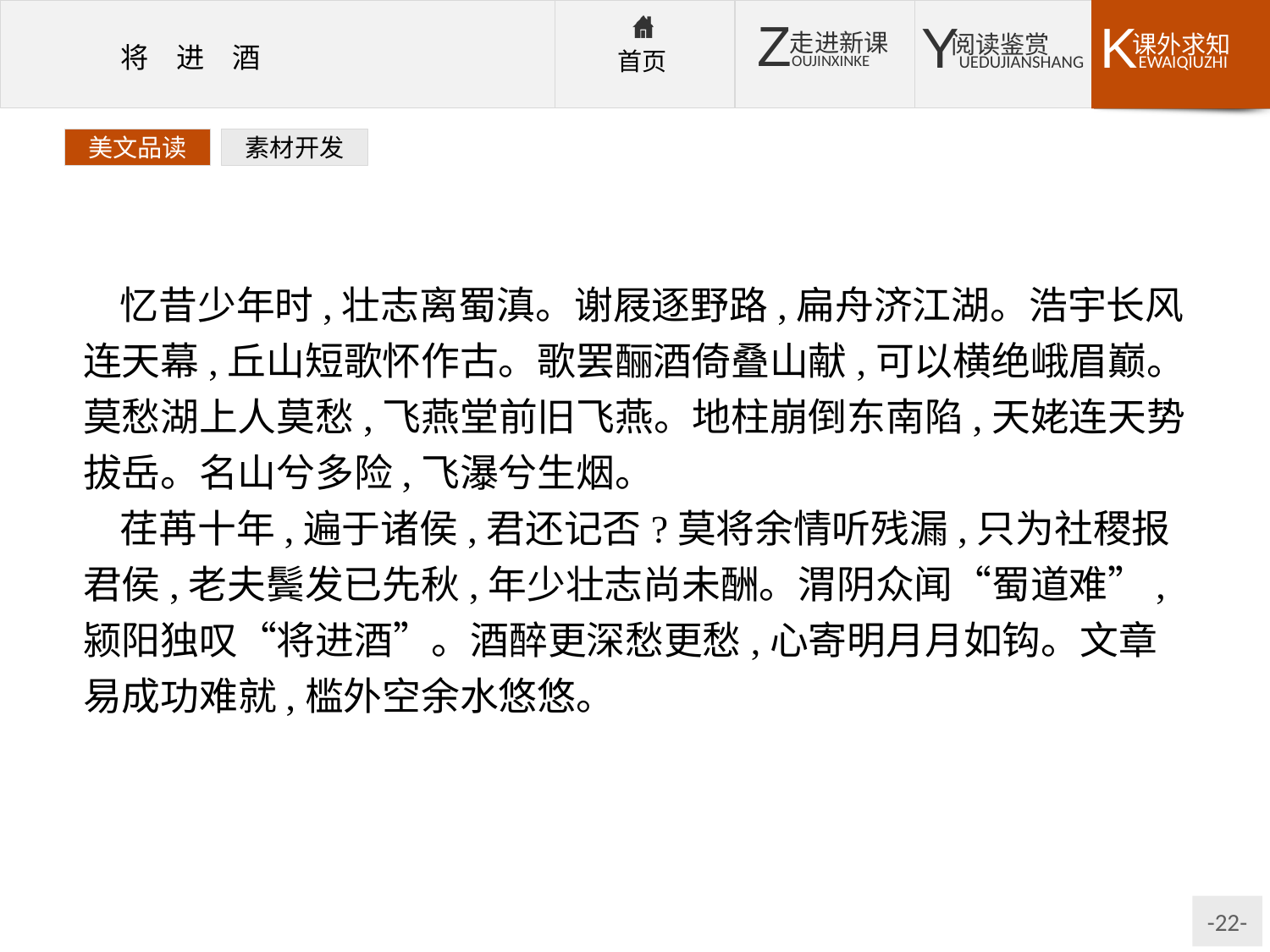

美文品读
素材开发
忆昔少年时,壮志离蜀滇。谢屐逐野路,扁舟济江湖。浩宇长风连天幕,丘山短歌怀作古。歌罢酾酒倚叠山献,可以横绝峨眉巅。莫愁湖上人莫愁,飞燕堂前旧飞燕。地柱崩倒东南陷,天姥连天势拔岳。名山兮多险,飞瀑兮生烟。
荏苒十年,遍于诸侯,君还记否?莫将余情听残漏,只为社稷报君侯,老夫鬓发已先秋,年少壮志尚未酬。渭阴众闻“蜀道难”,颍阳独叹“将进酒”。酒醉更深愁更愁,心寄明月月如钩。文章易成功难就,槛外空余水悠悠。